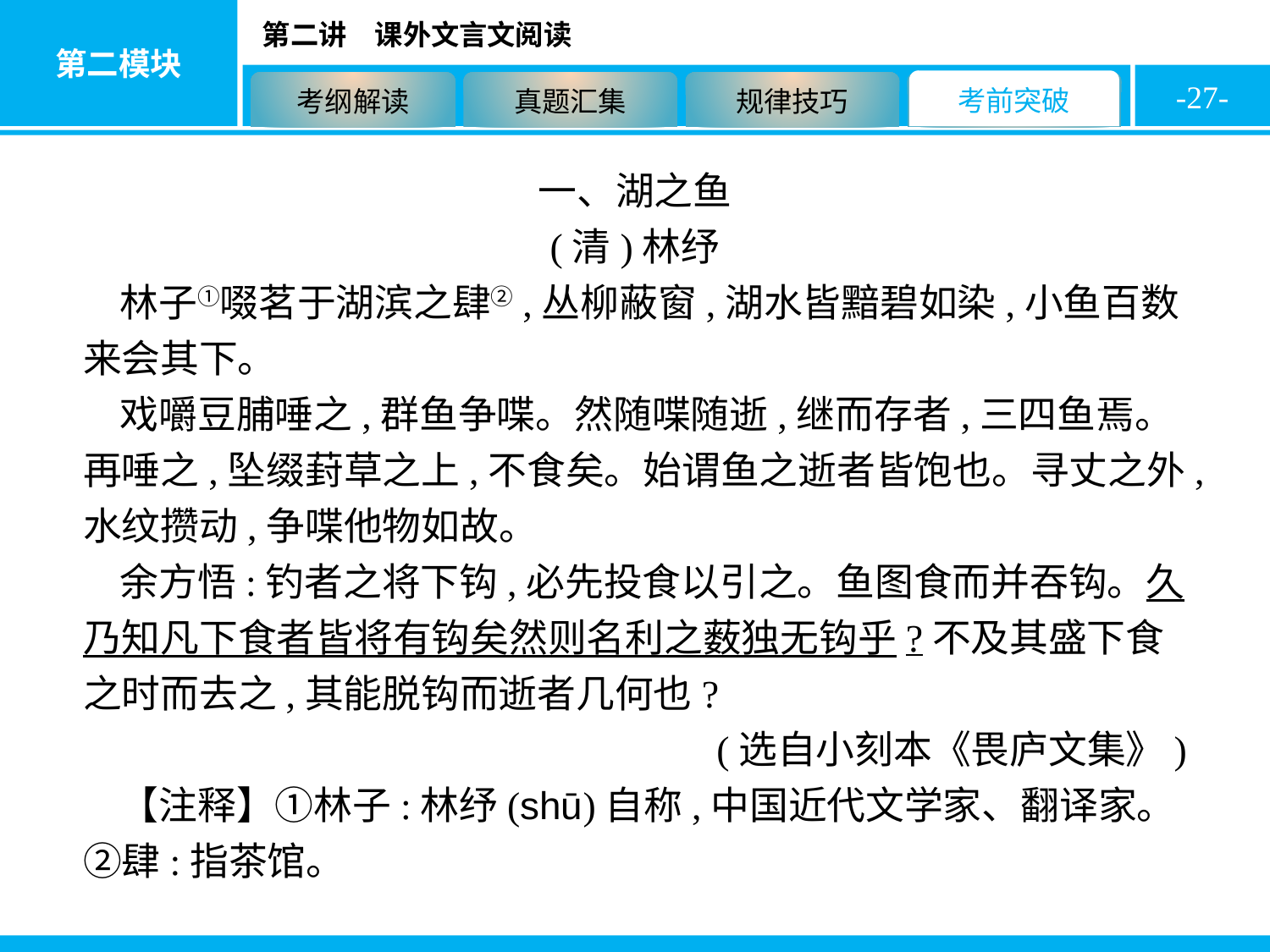

-27-
一、湖之鱼
(清)林纾
林子①啜茗于湖滨之肆②,丛柳蔽窗,湖水皆黯碧如染,小鱼百数来会其下。
戏嚼豆脯唾之,群鱼争喋。然随喋随逝,继而存者,三四鱼焉。再唾之,坠缀葑草之上,不食矣。始谓鱼之逝者皆饱也。寻丈之外,水纹攒动,争喋他物如故。
余方悟:钓者之将下钩,必先投食以引之。鱼图食而并吞钩。久乃知凡下食者皆将有钩矣然则名利之薮独无钩乎?不及其盛下食之时而去之,其能脱钩而逝者几何也?
(选自小刻本《畏庐文集》)
【注释】①林子:林纾(shū)自称,中国近代文学家、翻译家。②肆:指茶馆。